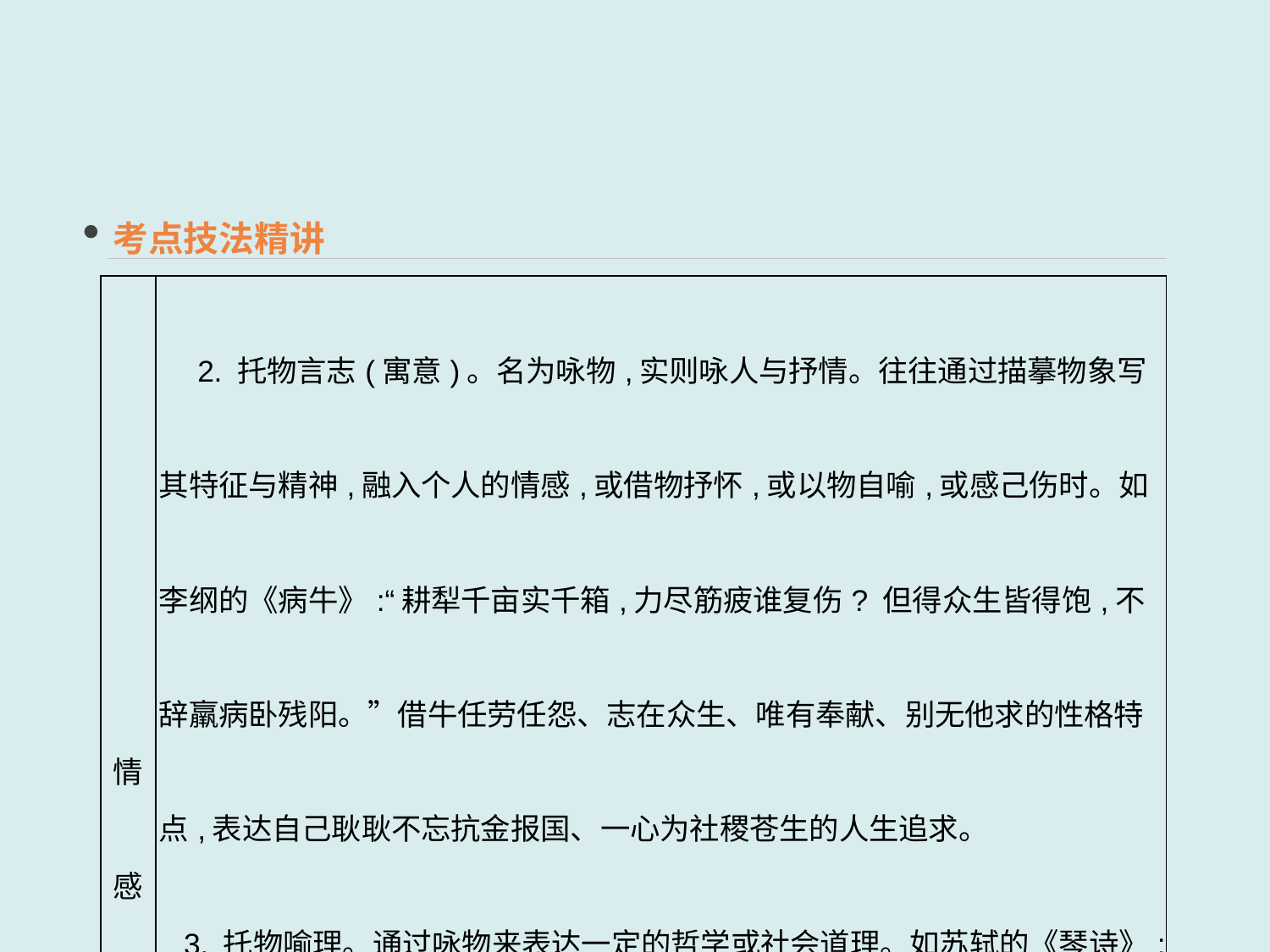

考点技法精讲

| 情感分类 | 2. 托物言志(寓意)。名为咏物,实则咏人与抒情。往往通过描摹物象写其特征与精神,融入个人的情感,或借物抒怀,或以物自喻,或感己伤时。如李纲的《病牛》:“耕犁千亩实千箱,力尽筋疲谁复伤? 但得众生皆得饱,不辞羸病卧残阳。”借牛任劳任怨、志在众生、唯有奉献、别无他求的性格特点,表达自己耿耿不忘抗金报国、一心为社稷苍生的人生追求。 3. 托物喻理。通过咏物来表达一定的哲学或社会道理。如苏轼的《琴诗》: “若言琴上有琴声,放在匣中何不鸣?若言声在指头上,何不于君指上听?”此诗道出只有主体与客体密切配合才能演奏出美妙的音乐的道理。 　4. 托物讽世。通过咏物来揭示或批判社会的不公平现象。如罗隐的《蜂》: “不论平地与山尖,无限风光尽被占。采得百花成蜜后,为谁辛苦为谁甜?”赞颂勤劳无私者的同时,更讽刺了那些不劳而获者 |
| --- | --- |